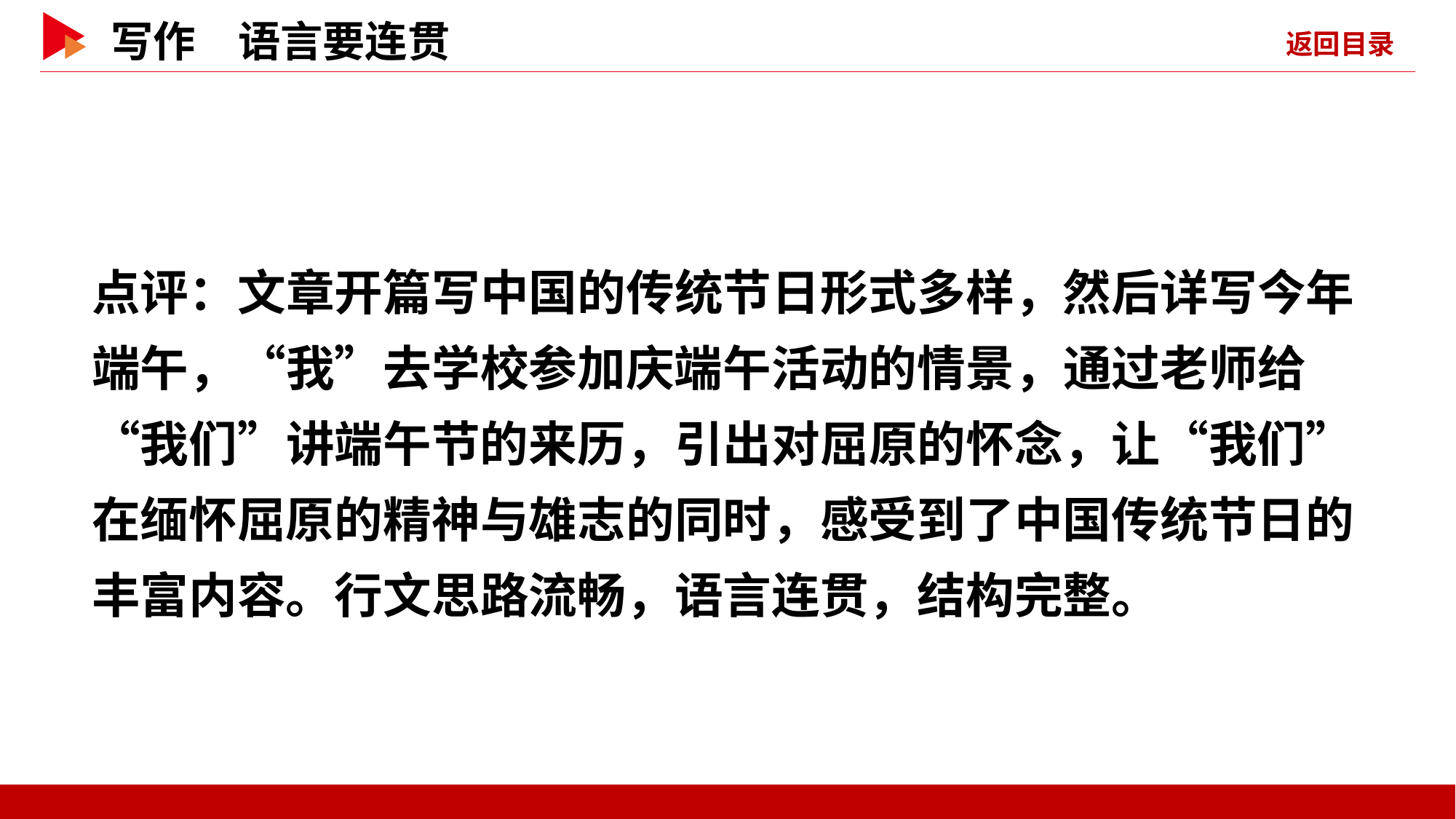

点评：文章开篇写中国的传统节日形式多样，然后详写今年端午，“我”去学校参加庆端午活动的情景，通过老师给“我们”讲端午节的来历，引出对屈原的怀念，让“我们”在缅怀屈原的精神与雄志的同时，感受到了中国传统节日的丰富内容。行文思路流畅，语言连贯，结构完整。